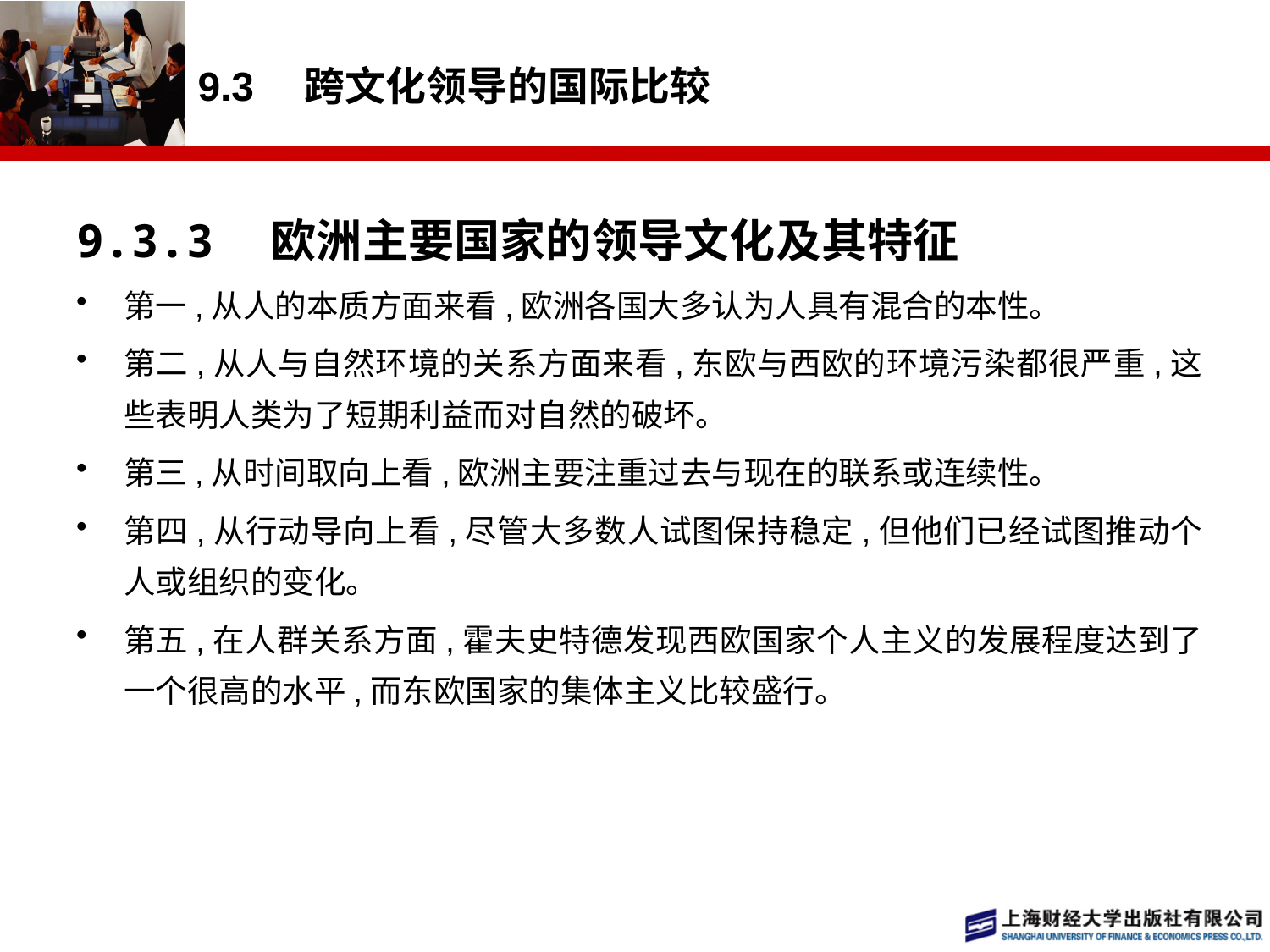

# 9.3　跨文化领导的国际比较
9.3.3　欧洲主要国家的领导文化及其特征
第一,从人的本质方面来看,欧洲各国大多认为人具有混合的本性。
第二,从人与自然环境的关系方面来看,东欧与西欧的环境污染都很严重,这些表明人类为了短期利益而对自然的破坏。
第三,从时间取向上看,欧洲主要注重过去与现在的联系或连续性。
第四,从行动导向上看,尽管大多数人试图保持稳定,但他们已经试图推动个人或组织的变化。
第五,在人群关系方面,霍夫史特德发现西欧国家个人主义的发展程度达到了一个很高的水平,而东欧国家的集体主义比较盛行。